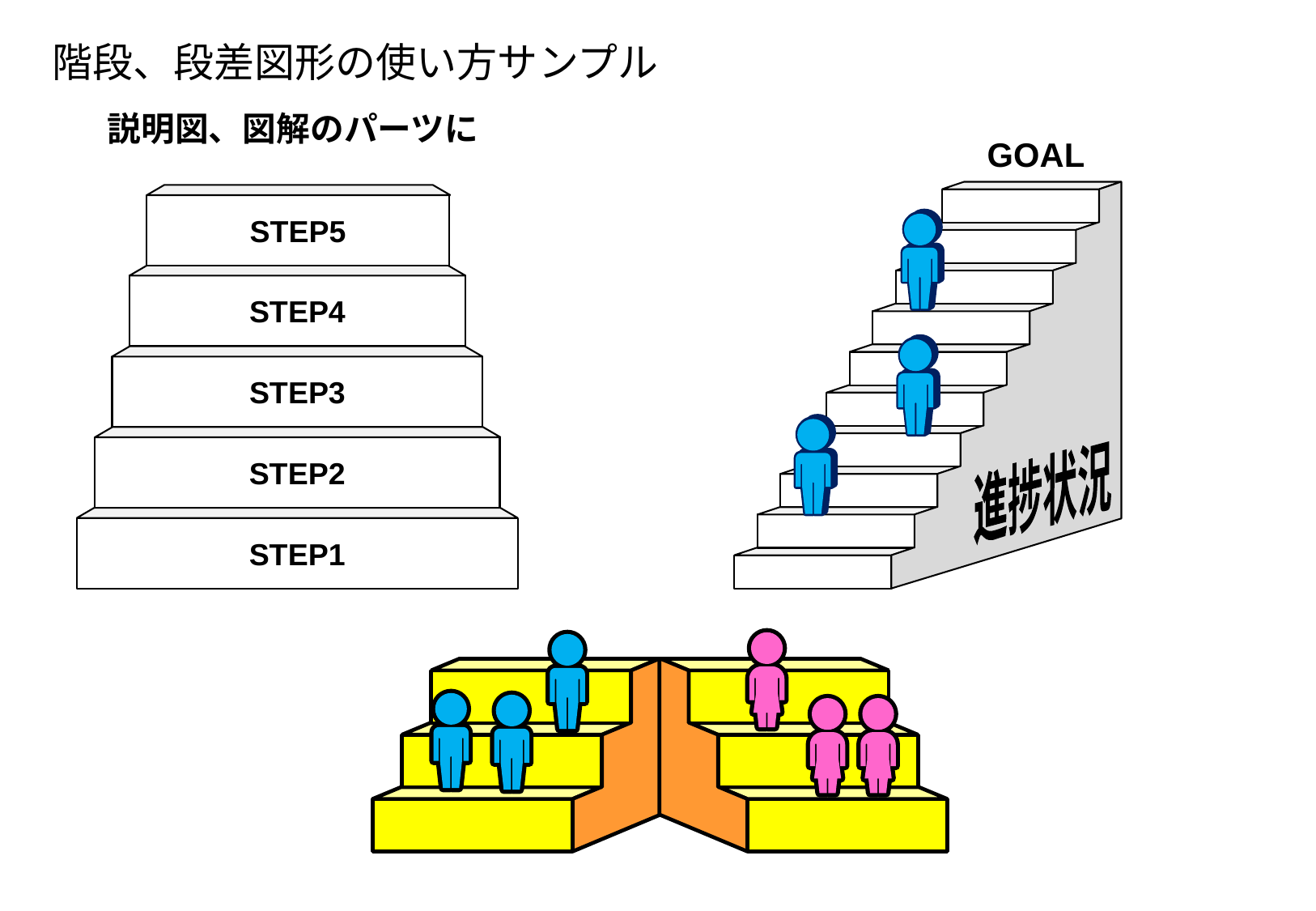

階段、段差図形の使い方サンプル
説明図、図解のパーツに
GOAL

STEP5

STEP4

STEP3

STEP2

STEP1

進捗状況